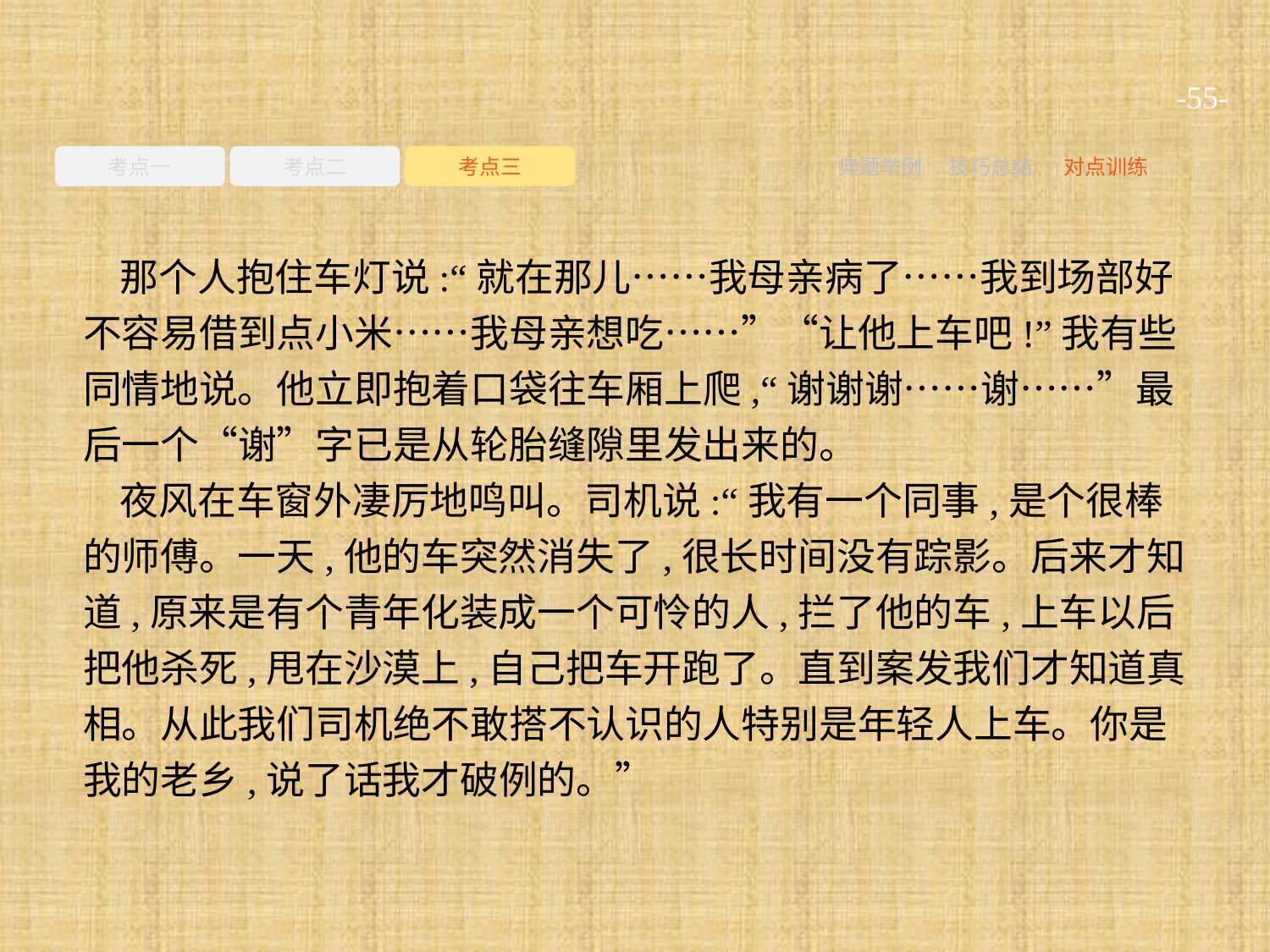

-55-
考点一
考点二
考点三
典题举例
技巧总结
对点训练
那个人抱住车灯说:“就在那儿……我母亲病了……我到场部好不容易借到点小米……我母亲想吃……”“让他上车吧!”我有些同情地说。他立即抱着口袋往车厢上爬,“谢谢谢……谢……”最后一个“谢”字已是从轮胎缝隙里发出来的。
夜风在车窗外凄厉地鸣叫。司机说:“我有一个同事,是个很棒的师傅。一天,他的车突然消失了,很长时间没有踪影。后来才知道,原来是有个青年化装成一个可怜的人,拦了他的车,上车以后把他杀死,甩在沙漠上,自己把车开跑了。直到案发我们才知道真相。从此我们司机绝不敢搭不认识的人特别是年轻人上车。你是我的老乡,说了话我才破例的。”